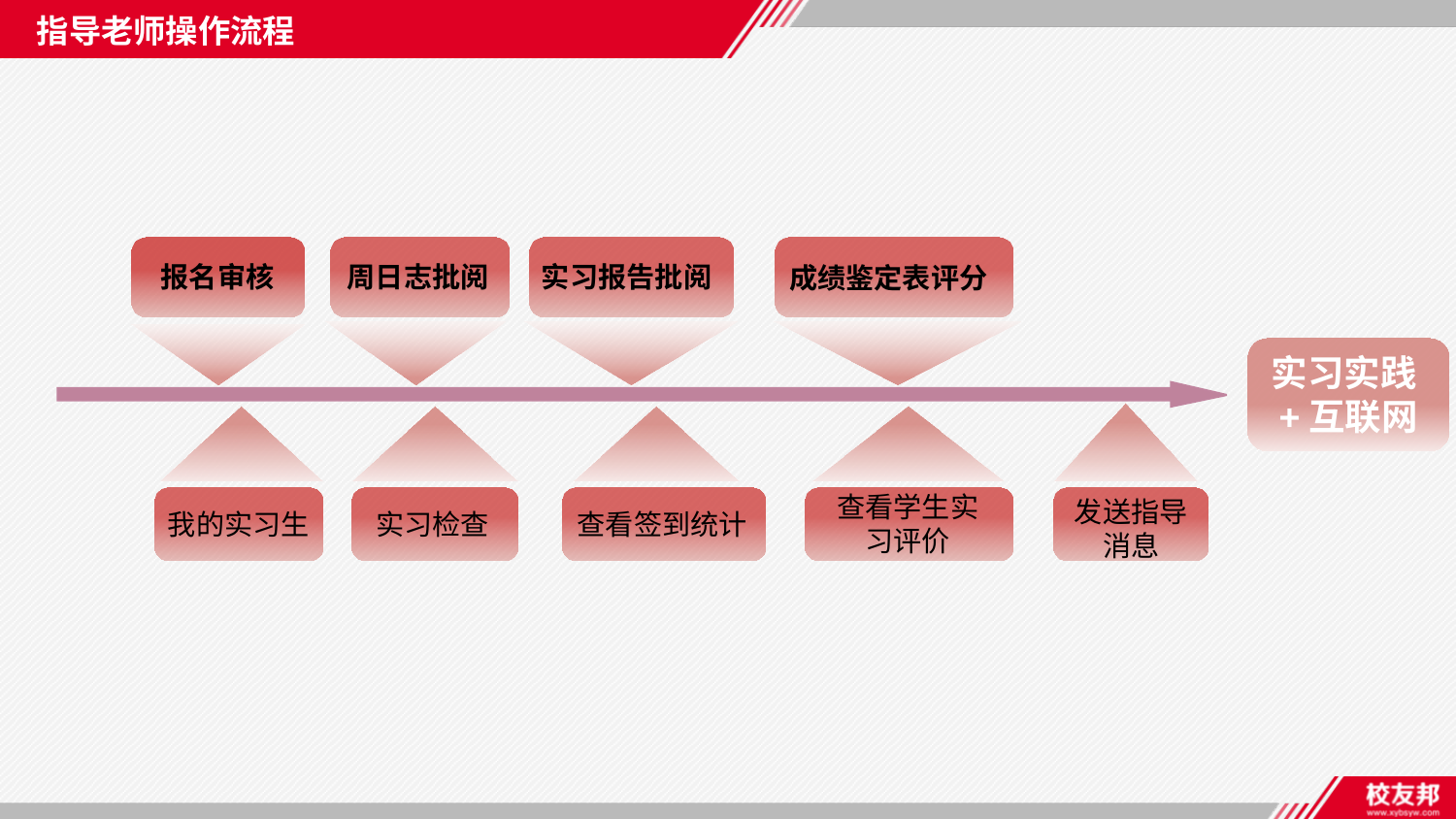

指导老师操作流程

报名审核
周日志批阅
实习报告批阅
成绩鉴定表评分

实习实践+互联网

查看学生实习评价

发送指导消息
我的实习生
实习检查
查看签到统计